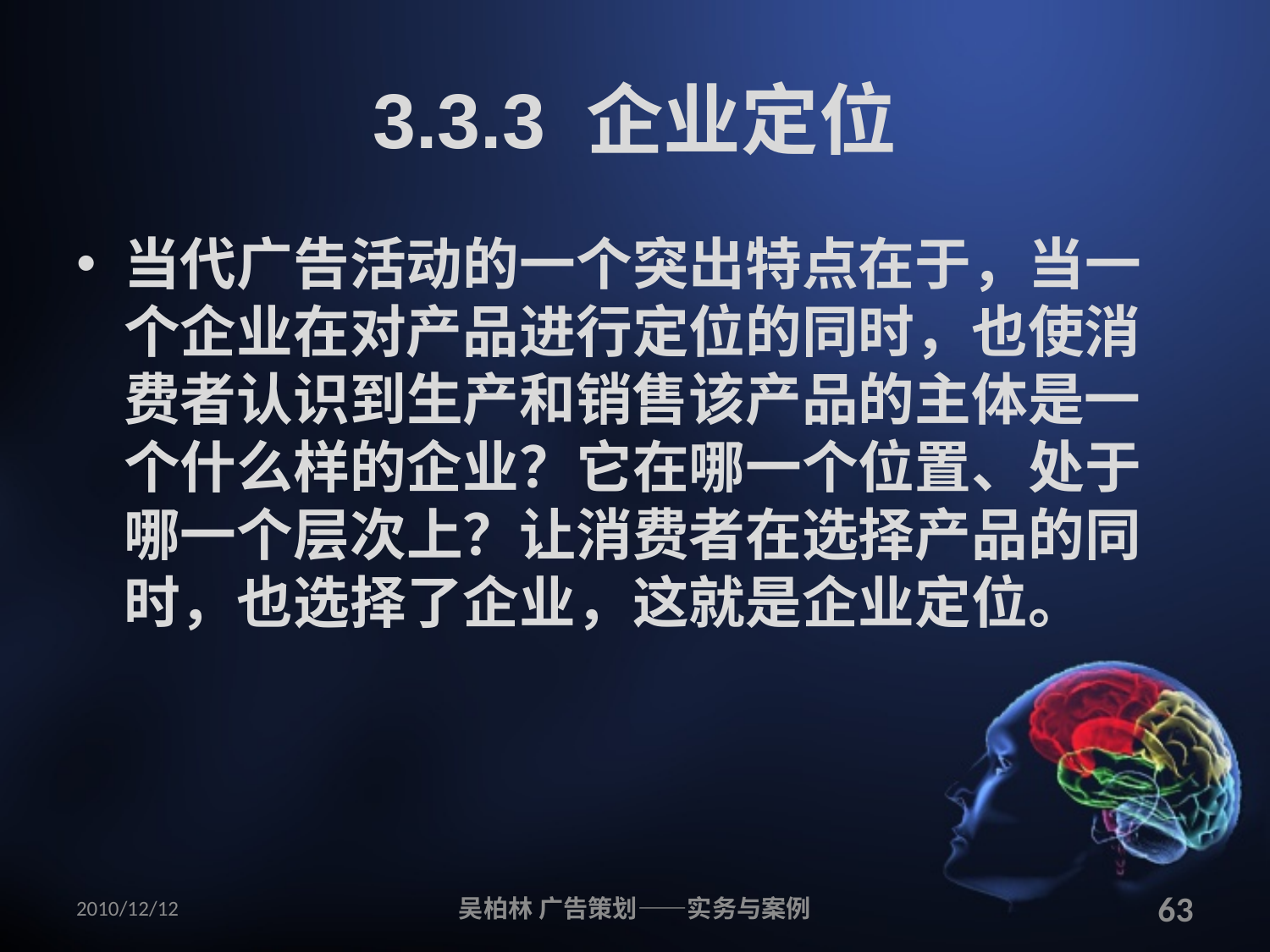

# 3.3.3 企业定位
当代广告活动的一个突出特点在于，当一个企业在对产品进行定位的同时，也使消费者认识到生产和销售该产品的主体是一个什么样的企业？它在哪一个位置、处于哪一个层次上？让消费者在选择产品的同时，也选择了企业，这就是企业定位。
2010/12/12
吴柏林 广告策划——实务与案例
63